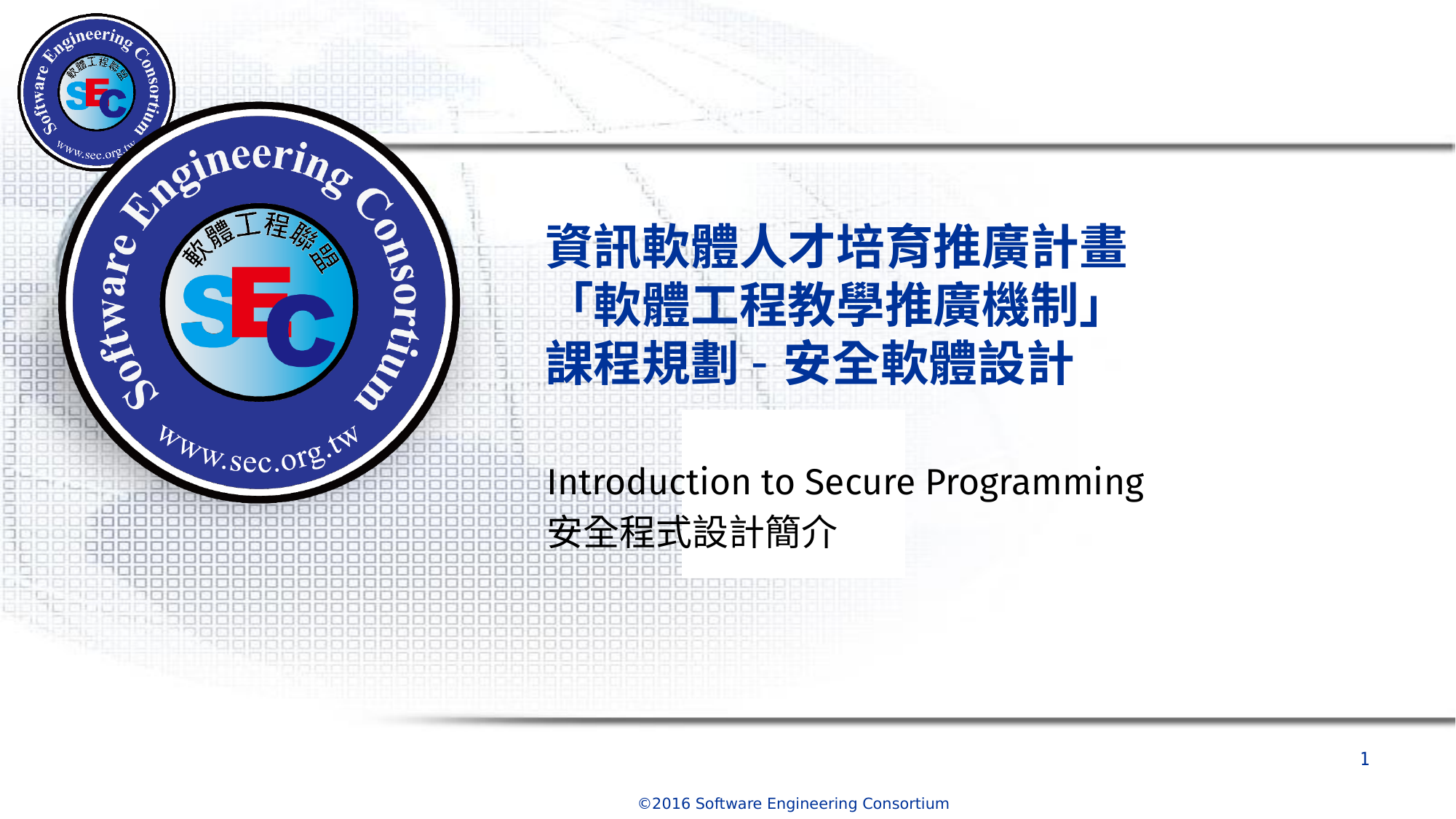

# 資訊軟體人才培育推廣計畫 「軟體工程教學推廣機制」 課程規劃-安全軟體設計
Introduction to Secure Programming
安全程式設計簡介

1